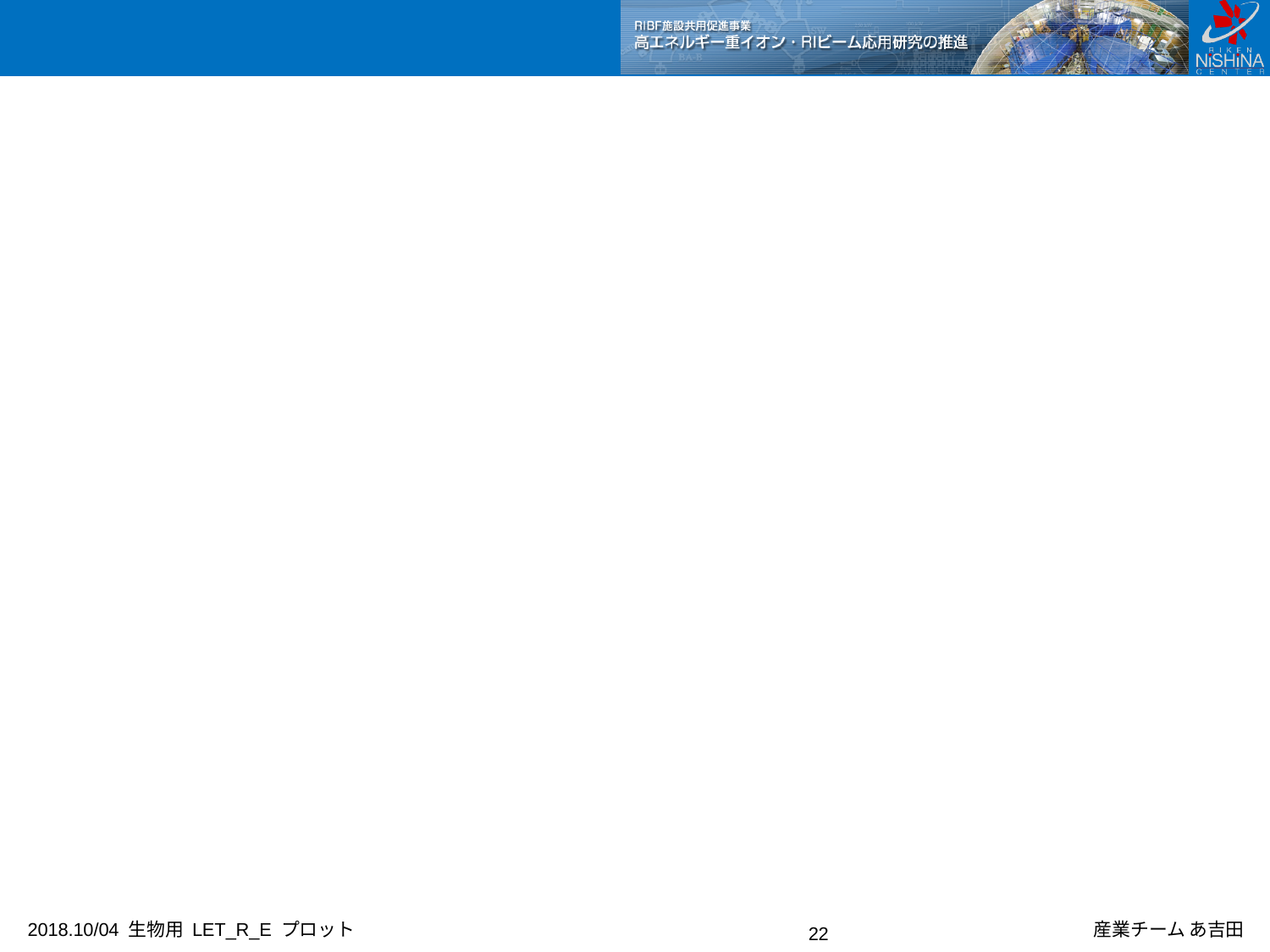

2018.10/04 生物用 LET_R_E プロット
22
産業チーム あ吉田